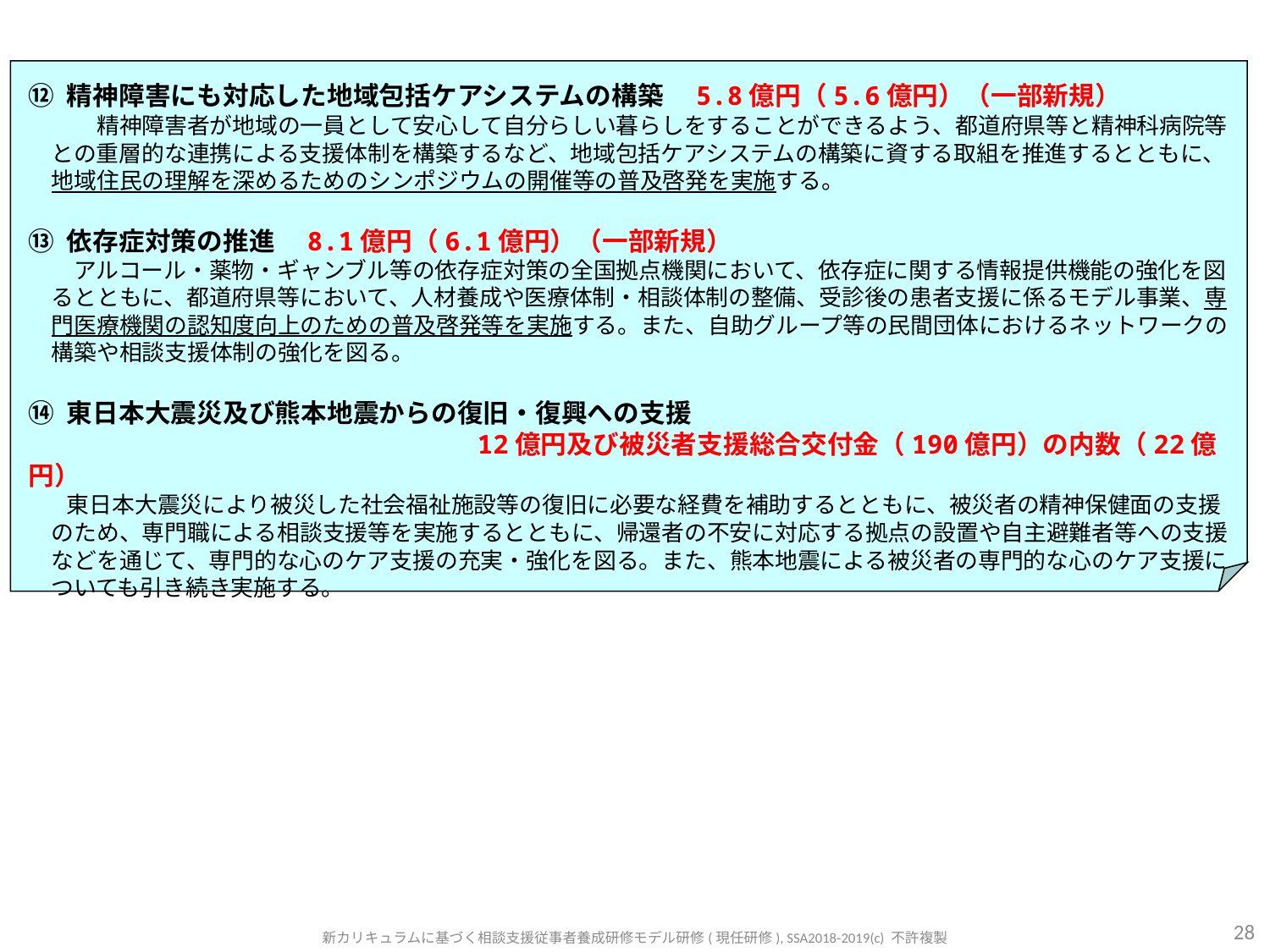

⑫ 精神障害にも対応した地域包括ケアシステムの構築　5.8億円（5.6億円）（一部新規）
　　　精神障害者が地域の一員として安心して自分らしい暮らしをすることができるよう、都道府県等と精神科病院等との重層的な連携による支援体制を構築するなど、地域包括ケアシステムの構築に資する取組を推進するとともに、地域住民の理解を深めるためのシンポジウムの開催等の普及啓発を実施する。

⑬ 依存症対策の推進　8.1億円（6.1億円）（一部新規）
　　アルコール・薬物・ギャンブル等の依存症対策の全国拠点機関において、依存症に関する情報提供機能の強化を図るとともに、都道府県等において、人材養成や医療体制・相談体制の整備、受診後の患者支援に係るモデル事業、専門医療機関の認知度向上のための普及啓発等を実施する。また、自助グループ等の民間団体におけるネットワークの構築や相談支援体制の強化を図る。

⑭ 東日本大震災及び熊本地震からの復旧・復興への支援
　　　　　　　　　　　　　　　　　12億円及び被災者支援総合交付金（190億円）の内数（22億円）
  　東日本大震災により被災した社会福祉施設等の復旧に必要な経費を補助するとともに、被災者の精神保健面の支援のため、専門職による相談支援等を実施するとともに、帰還者の不安に対応する拠点の設置や自主避難者等への支援などを通じて、専門的な心のケア支援の充実・強化を図る。また、熊本地震による被災者の専門的な心のケア支援についても引き続き実施する。
28
新カリキュラムに基づく相談支援従事者養成研修モデル研修(現任研修), SSA2018-2019(c) 不許複製